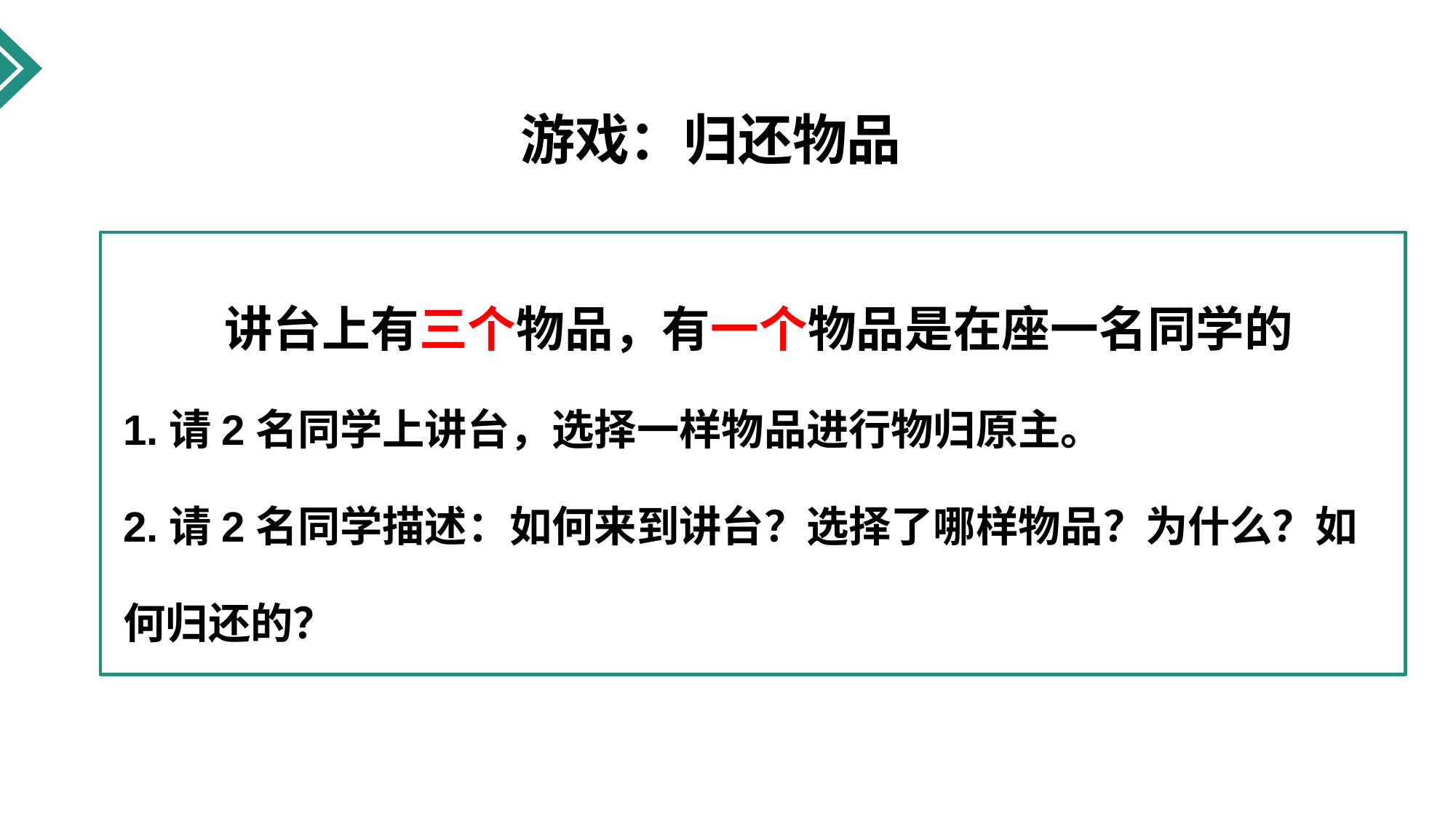

游戏：归还物品
讲台上有三个物品，有一个物品是在座一名同学的
1.请2名同学上讲台，选择一样物品进行物归原主。
2.请2名同学描述：如何来到讲台？选择了哪样物品？为什么？如何归还的？